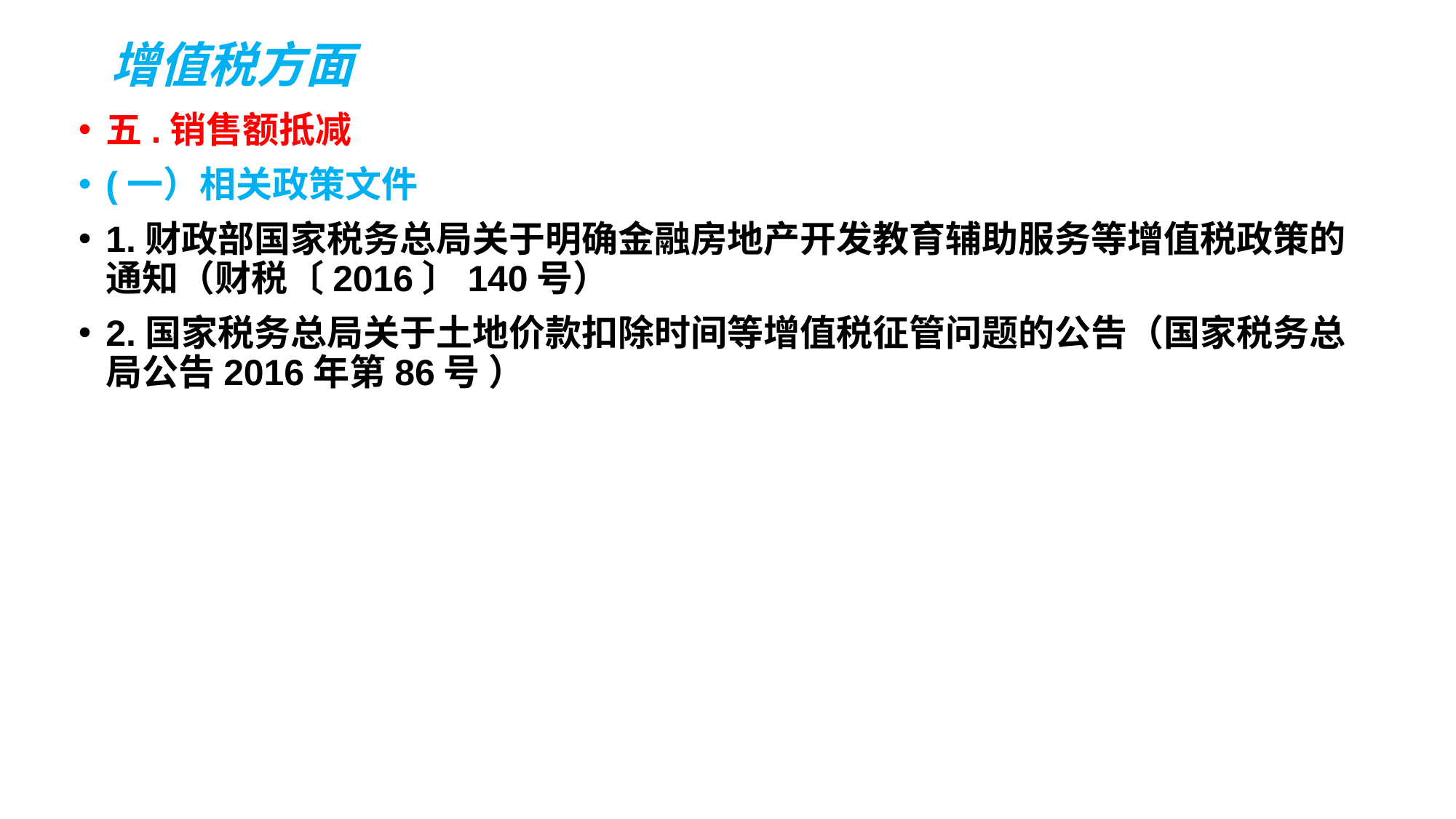

# 增值税方面
五.销售额抵减
(一）相关政策文件
1.财政部国家税务总局关于明确金融房地产开发教育辅助服务等增值税政策的通知（财税〔2016〕140号）
2.国家税务总局关于土地价款扣除时间等增值税征管问题的公告（国家税务总局公告2016年第86号 ）